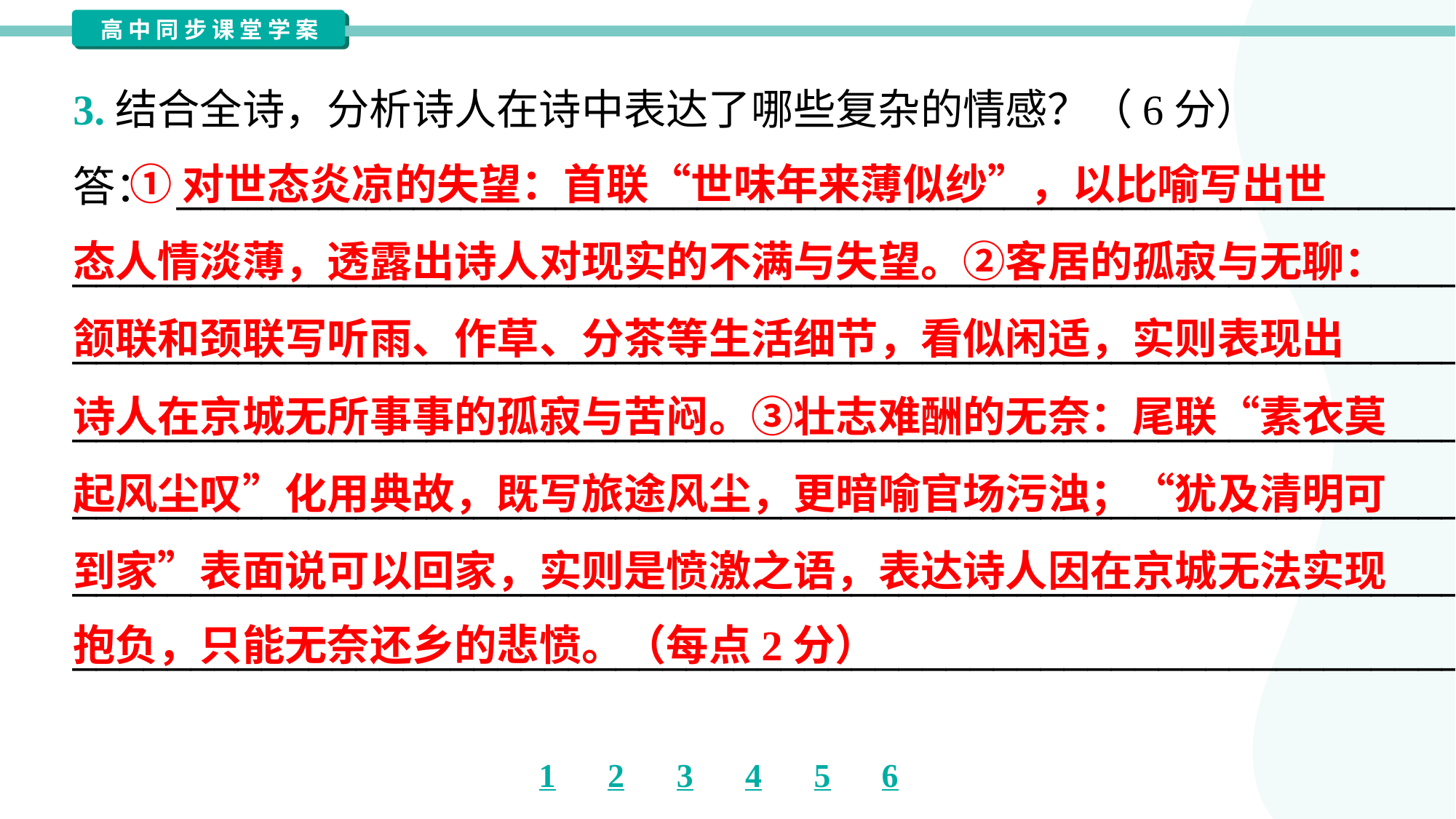

3.结合全诗，分析诗人在诗中表达了哪些复杂的情感？（6分）
答： ________________________________________________________
_____________________________________________________________
_____________________________________________________________
_____________________________________________________________
_____________________________________________________________
_____________________________________________________________
_____________________________________________________________
      ①对世态炎凉的失望：首联“世味年来薄似纱”，以比喻写出世
态人情淡薄，透露出诗人对现实的不满与失望。②客居的孤寂与无聊：
颔联和颈联写听雨、作草、分茶等生活细节，看似闲适，实则表现出
诗人在京城无所事事的孤寂与苦闷。③壮志难酬的无奈：尾联“素衣莫
起风尘叹”化用典故，既写旅途风尘，更暗喻官场污浊；“犹及清明可
到家”表面说可以回家，实则是愤激之语，表达诗人因在京城无法实现
抱负，只能无奈还乡的悲愤。（每点2分）